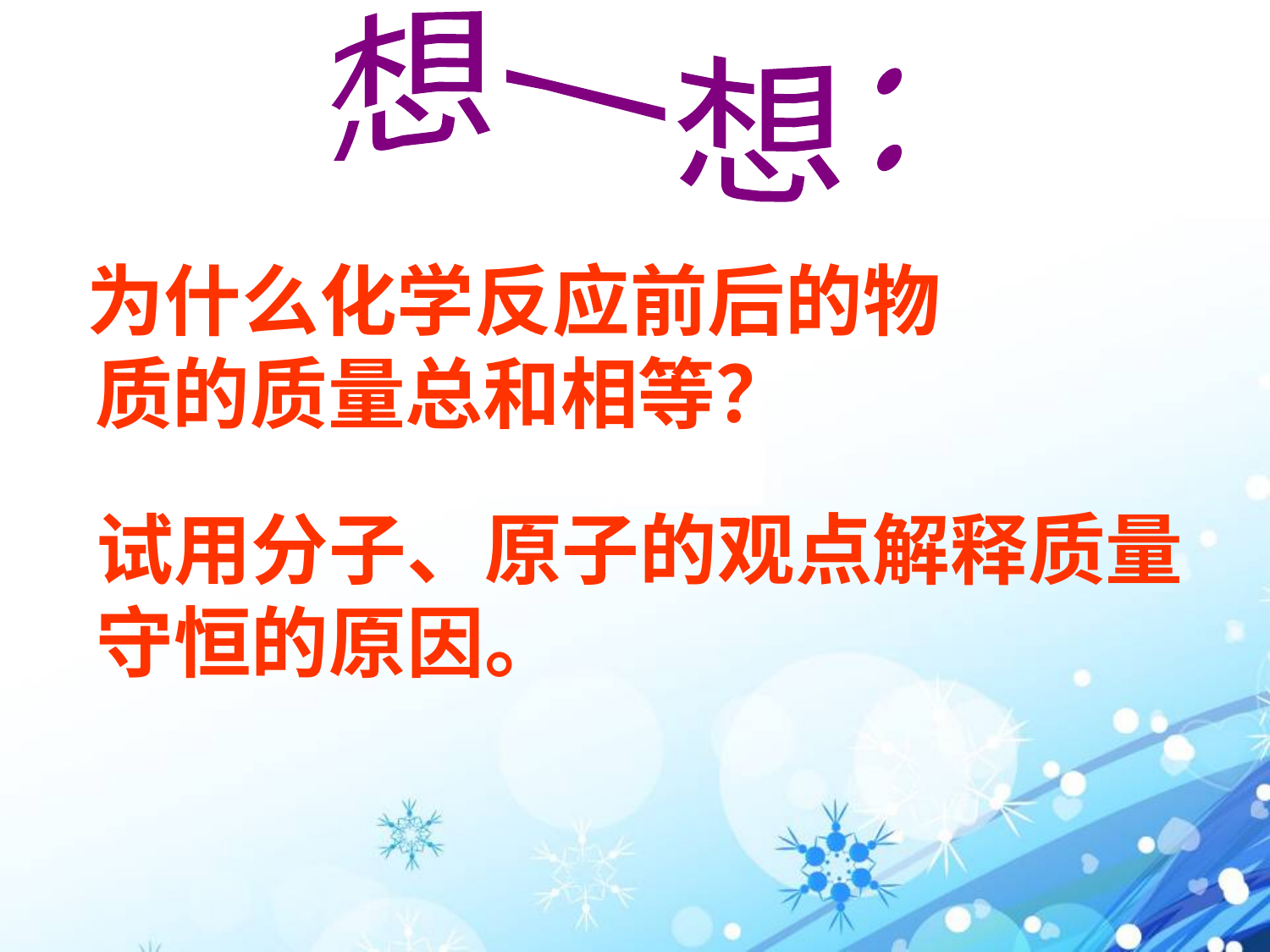

想一想：
  为什么化学反应前后的物质的质量总和相等？
试用分子、原子的观点解释质量守恒的原因。